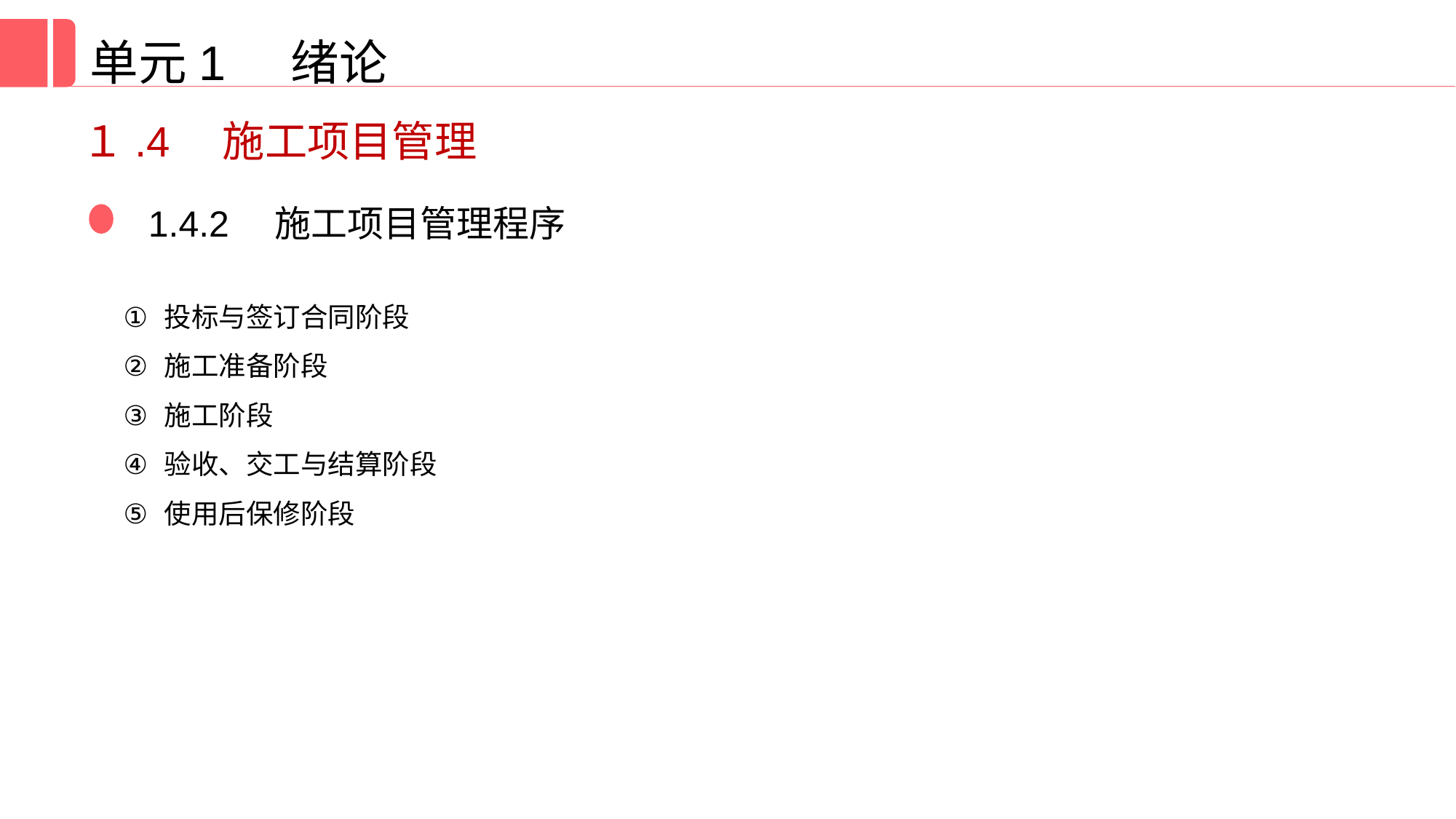

单元1    绪论
１.4　施工项目管理
1.4.2　施工项目管理程序

投标与签订合同阶段
施工准备阶段
施工阶段
验收、交工与结算阶段
使用后保修阶段